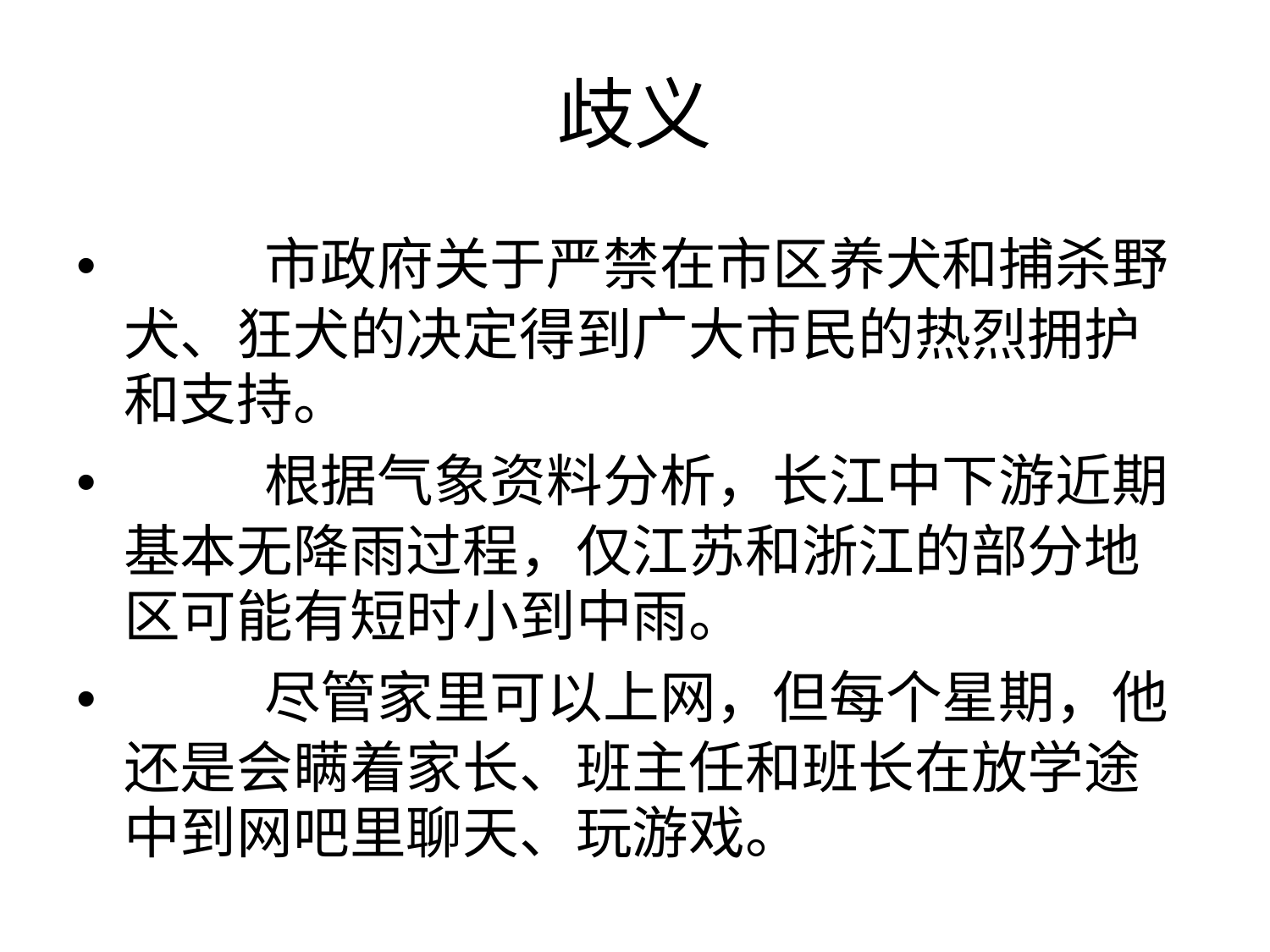

歧义
• 市政府关于严禁在市区养犬和捕杀野
犬、狂犬的决定得到广大市民的热烈拥护
和支持。
• 根据气象资料分析，长江中下游近期
基本无降雨过程，仅江苏和浙江的部分地
区可能有短时小到中雨。
• 尽管家里可以上网，但每个星期，他
还是会瞒着家长、班主任和班长在放学途
中到网吧里聊天、玩游戏。